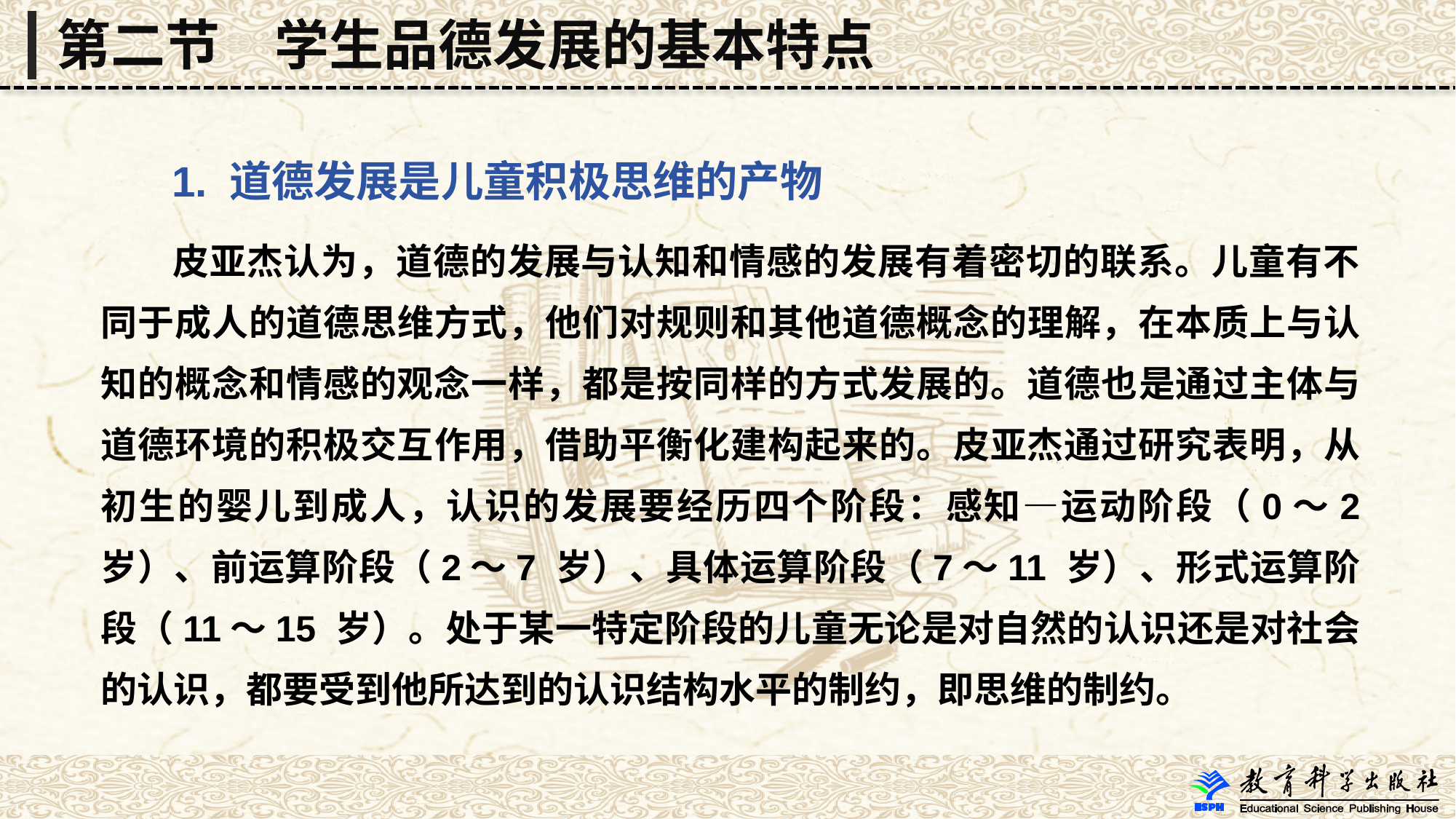

第二节　学生品德发展的基本特点
      1. 道德发展是儿童积极思维的产物

       皮亚杰认为，道德的发展与认知和情感的发展有着密切的联系。儿童有不同于成人的道德思维方式，他们对规则和其他道德概念的理解，在本质上与认知的概念和情感的观念一样，都是按同样的方式发展的。道德也是通过主体与道德环境的积极交互作用，借助平衡化建构起来的。皮亚杰通过研究表明，从初生的婴儿到成人，认识的发展要经历四个阶段：感知—运动阶段（0～2 岁）、前运算阶段（2～7 岁）、具体运算阶段（7～11 岁）、形式运算阶段（11～15 岁）。处于某一特定阶段的儿童无论是对自然的认识还是对社会的认识，都要受到他所达到的认识结构水平的制约，即思维的制约。